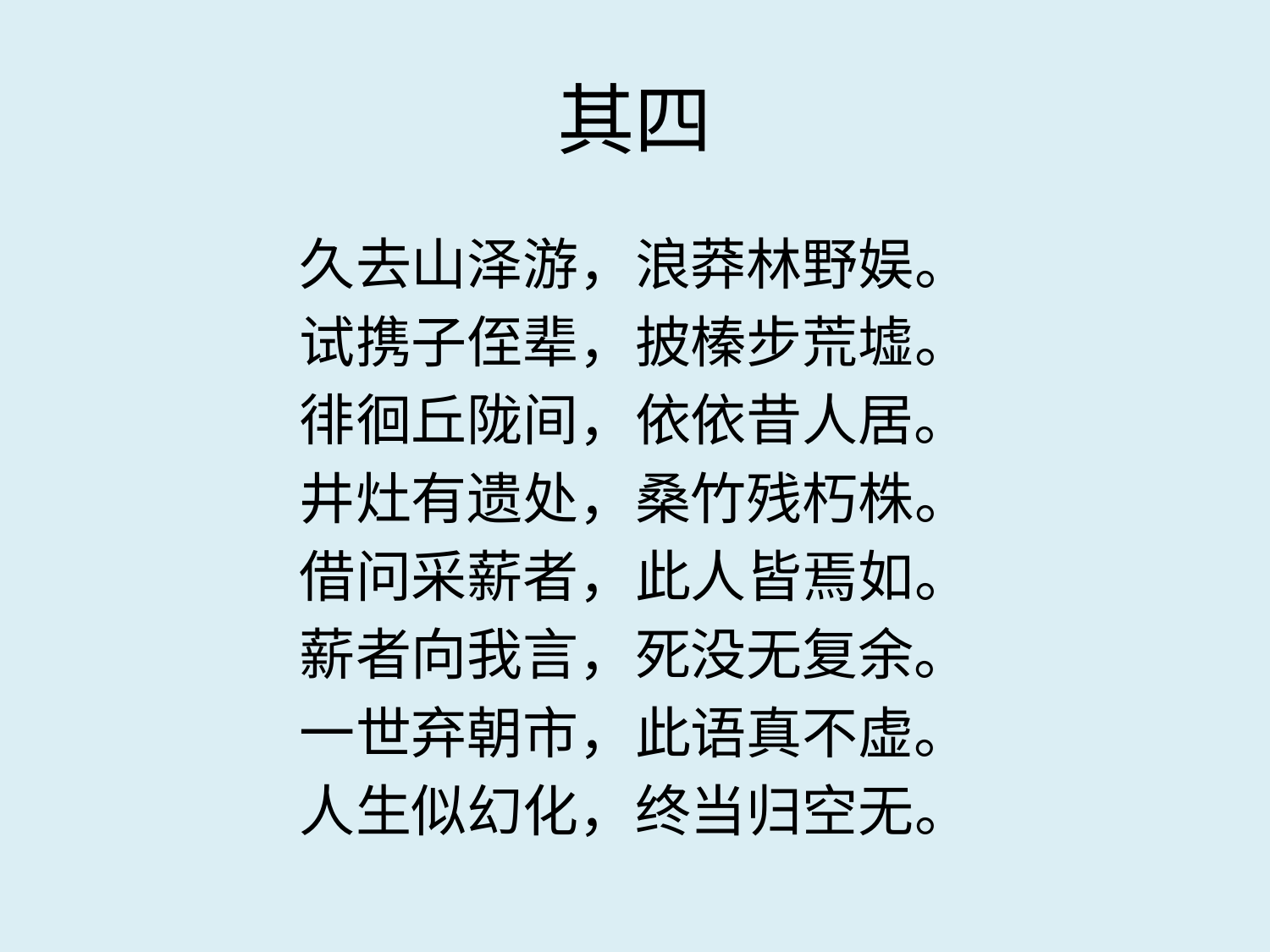

# 其四
久去山泽游，浪莽林野娱。
试携子侄辈，披榛步荒墟。
徘徊丘陇间，依依昔人居。
井灶有遗处，桑竹残朽株。
借问采薪者，此人皆焉如。
薪者向我言，死没无复余。
一世弃朝市，此语真不虚。
人生似幻化，终当归空无。